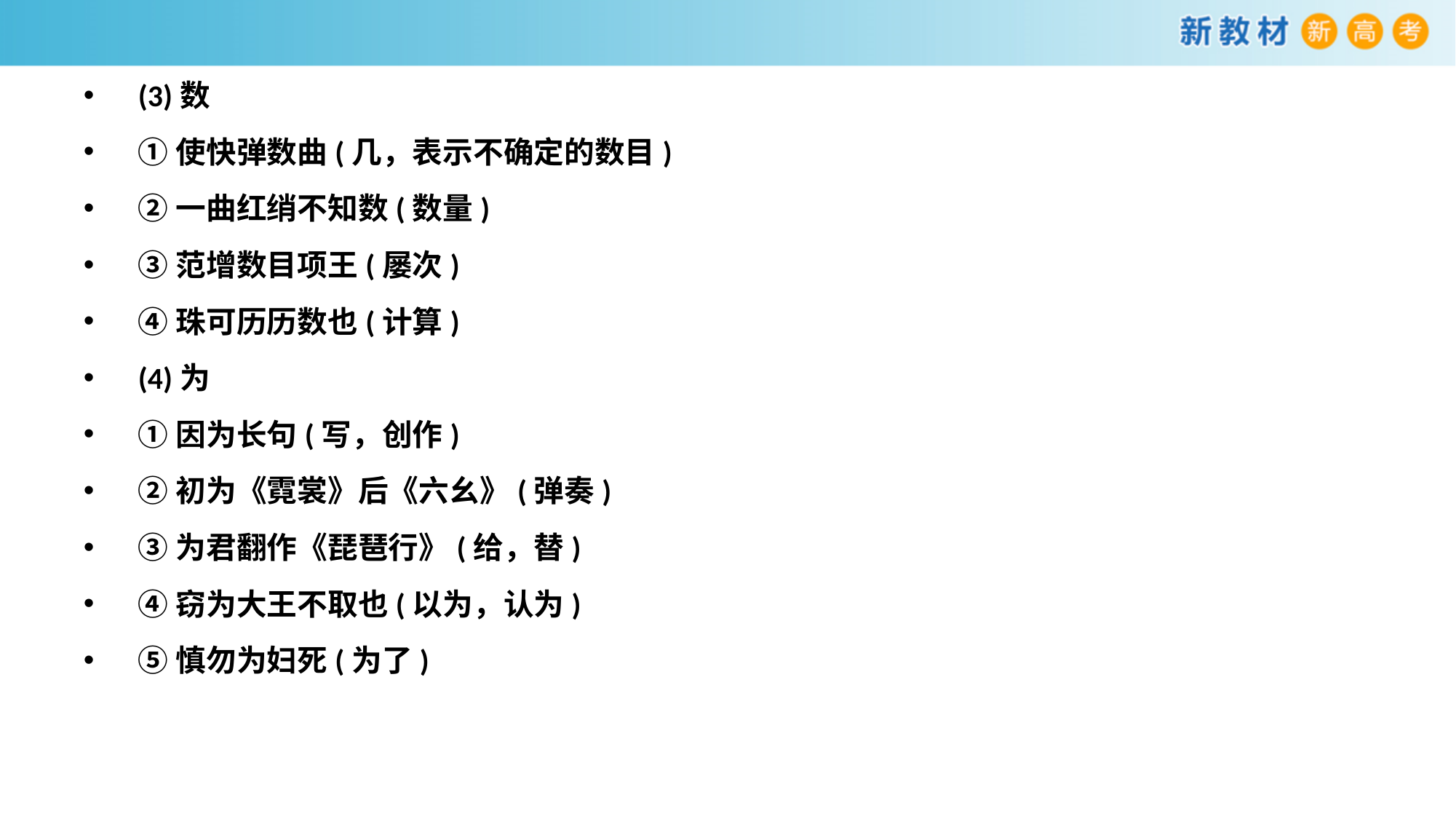

(3)数
①使快弹数曲(几，表示不确定的数目)
②一曲红绡不知数(数量)
③范增数目项王(屡次)
④珠可历历数也(计算)
(4)为
①因为长句(写，创作)
②初为《霓裳》后《六幺》(弹奏)
③为君翻作《琵琶行》(给，替)
④窃为大王不取也(以为，认为)
⑤慎勿为妇死(为了)